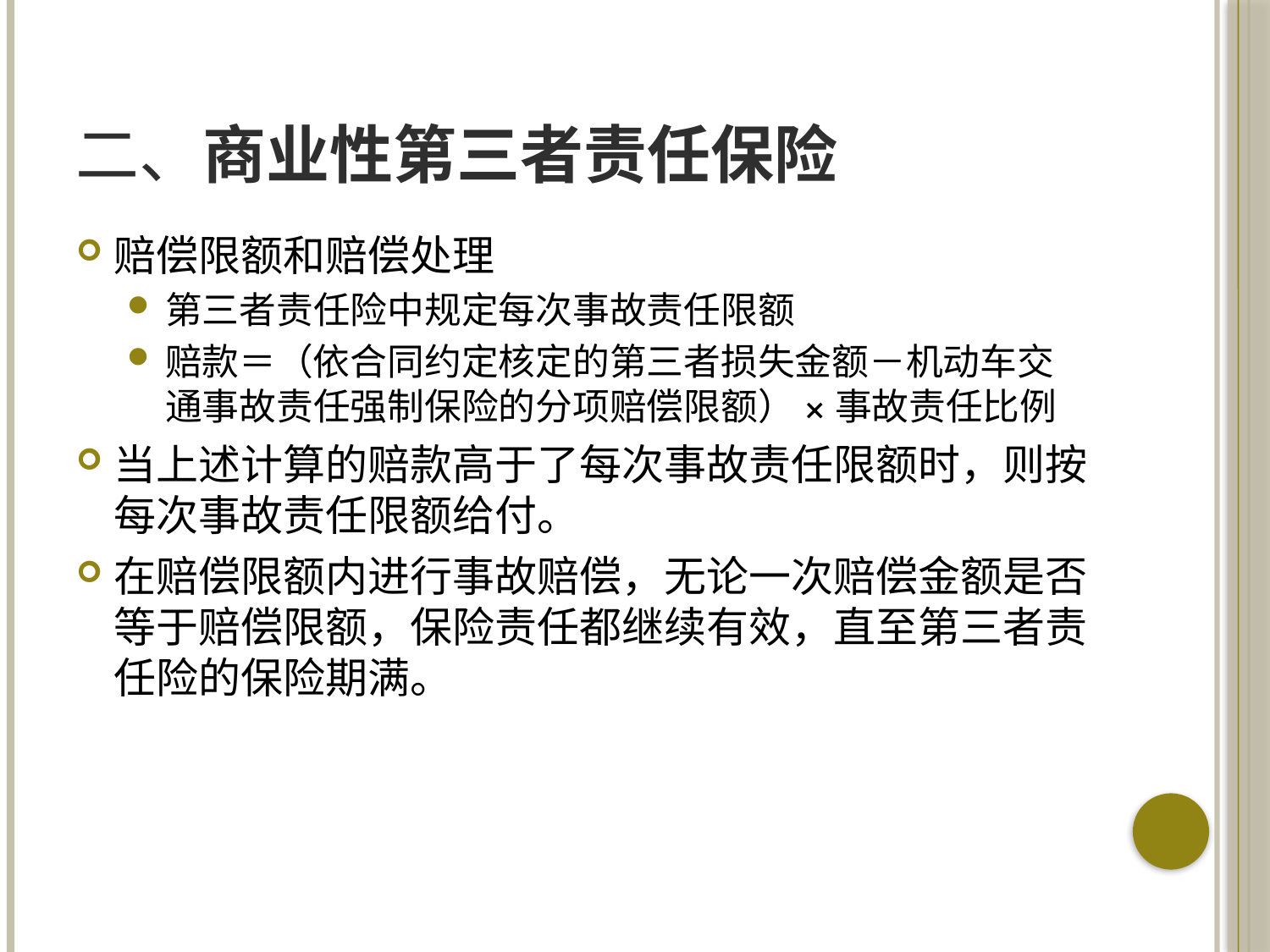

# 二、商业性第三者责任保险
赔偿限额和赔偿处理
第三者责任险中规定每次事故责任限额
赔款＝（依合同约定核定的第三者损失金额－机动车交通事故责任强制保险的分项赔偿限额）×事故责任比例
当上述计算的赔款高于了每次事故责任限额时，则按每次事故责任限额给付。
在赔偿限额内进行事故赔偿，无论一次赔偿金额是否等于赔偿限额，保险责任都继续有效，直至第三者责任险的保险期满。